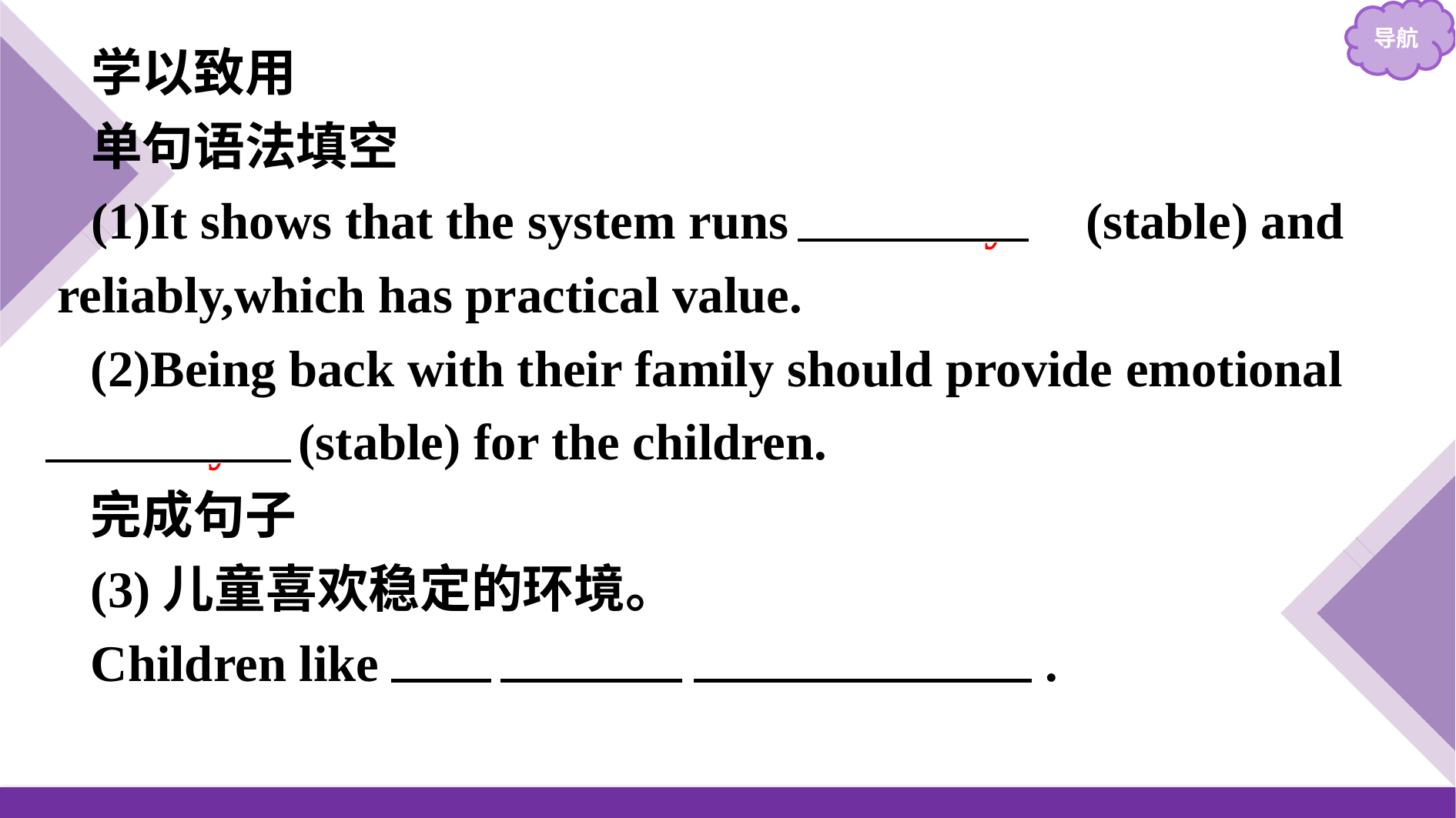

学以致用
单句语法填空
(1)It shows that the system runs 　stably　(stable) and reliably,which has practical value.
(2)Being back with their family should provide emotional stability     (stable) for the children.
完成句子
(3)儿童喜欢稳定的环境。
Children like    a     stable     environment    .